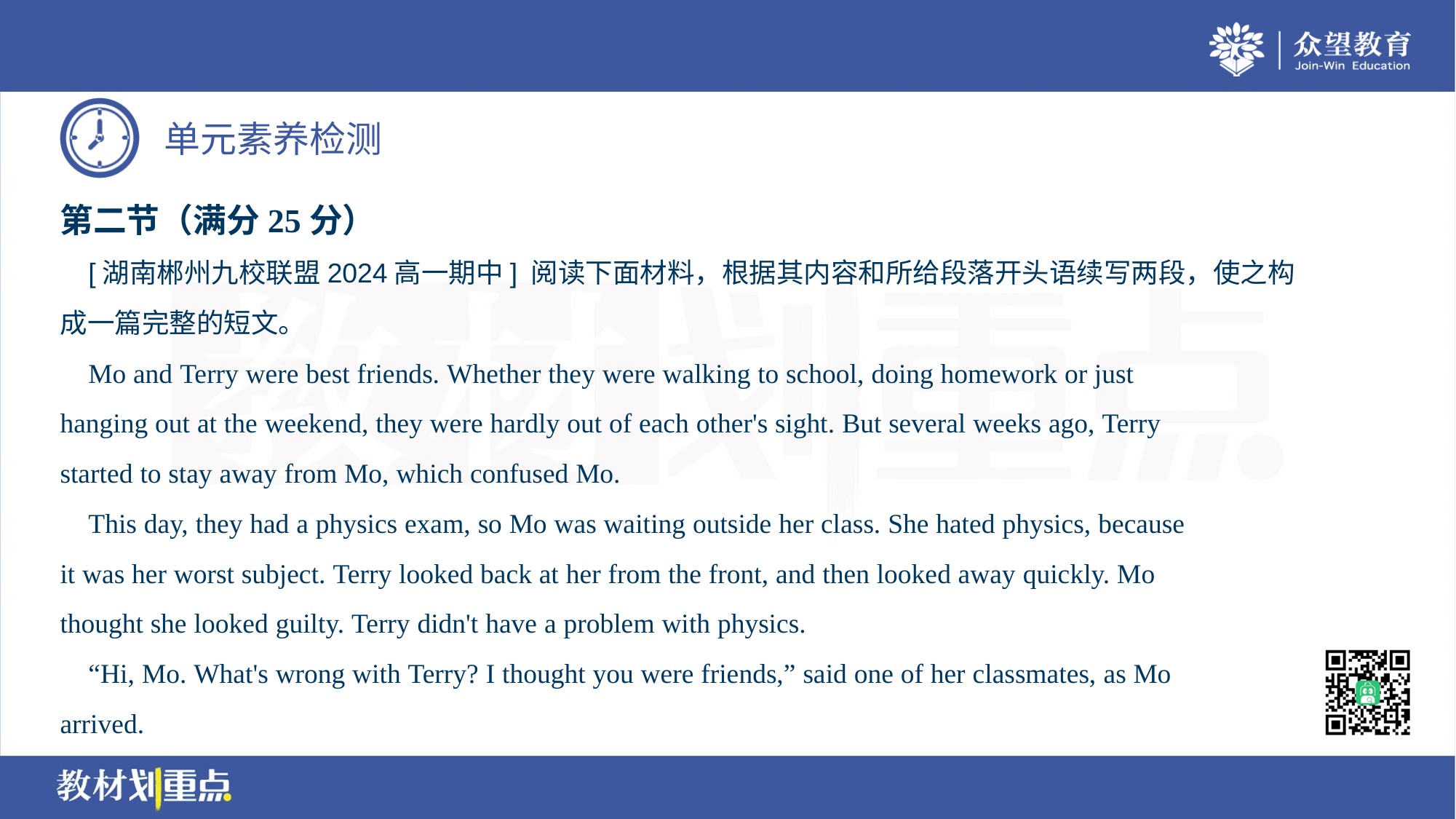

第二节（满分25分）
    [湖南郴州九校联盟2024高一期中] 阅读下面材料，根据其内容和所给段落开头语续写两段，使之构
成一篇完整的短文。
    Mo and Terry were best friends. Whether they were walking to school, doing homework or just
hanging out at the weekend, they were hardly out of each other's sight. But several weeks ago, Terry
started to stay away from Mo, which confused Mo.
    This day, they had a physics exam, so Mo was waiting outside her class. She hated physics, because
it was her worst subject. Terry looked back at her from the front, and then looked away quickly. Mo
thought she looked guilty. Terry didn't have a problem with physics.
    “Hi, Mo. What's wrong with Terry? I thought you were friends,” said one of her classmates, as Mo
arrived.